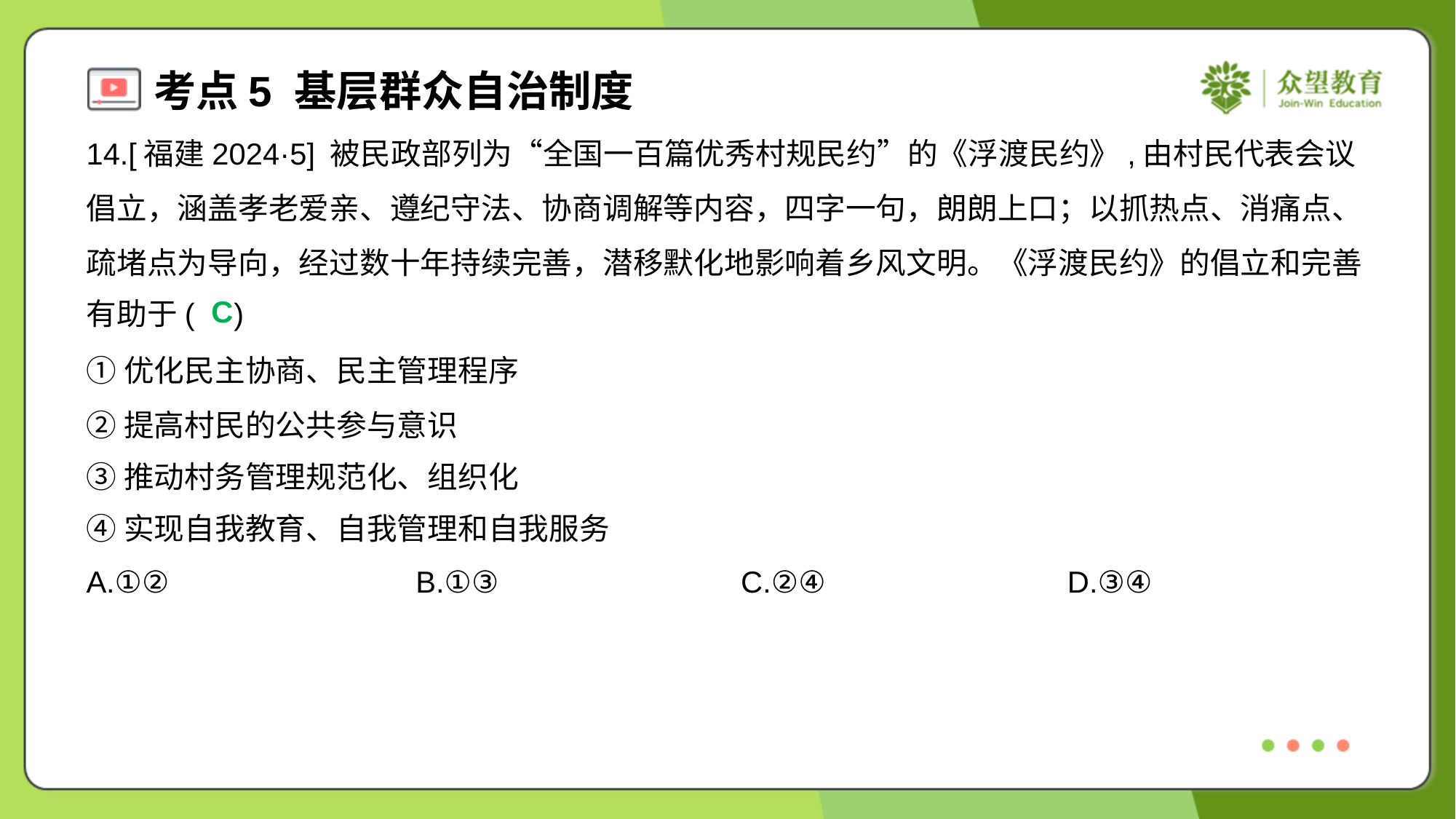

14.[福建2024·5] 被民政部列为“全国一百篇优秀村规民约”的《浮渡民约》,由村民代表会议
倡立，涵盖孝老爱亲、遵纪守法、协商调解等内容，四字一句，朗朗上口；以抓热点、消痛点、
疏堵点为导向，经过数十年持续完善，潜移默化地影响着乡风文明。《浮渡民约》的倡立和完善
有助于(     )
C
①优化民主协商、民主管理程序
②提高村民的公共参与意识
③推动村务管理规范化、组织化
④实现自我教育、自我管理和自我服务
A.①②	B.①③	C.②④	D.③④